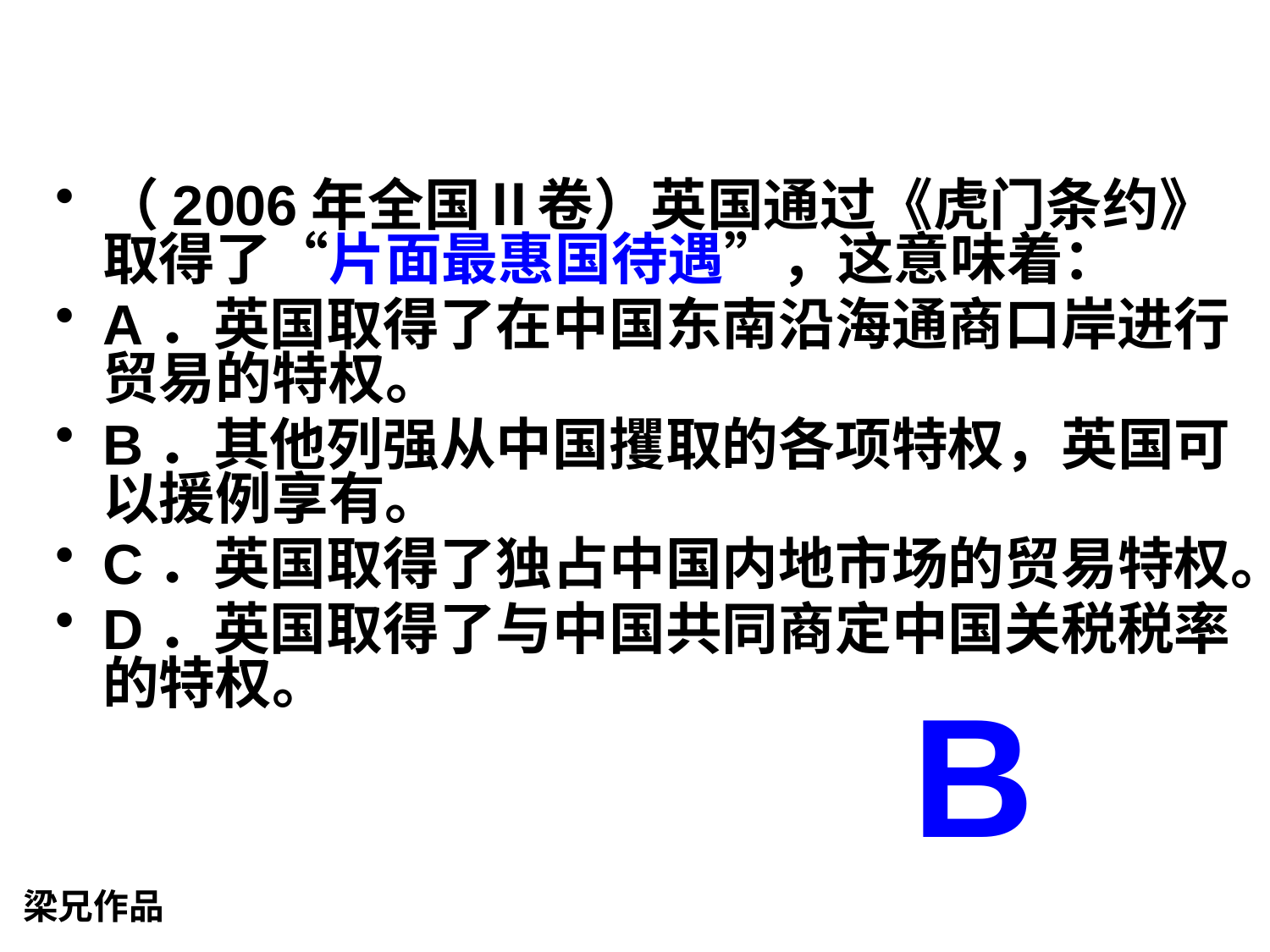

（2006年全国Ⅱ卷）英国通过《虎门条约》取得了“片面最惠国待遇”，这意味着：
A．英国取得了在中国东南沿海通商口岸进行贸易的特权。
B．其他列强从中国攫取的各项特权，英国可以援例享有。
C．英国取得了独占中国内地市场的贸易特权。
D．英国取得了与中国共同商定中国关税税率的特权。
B
梁兄作品